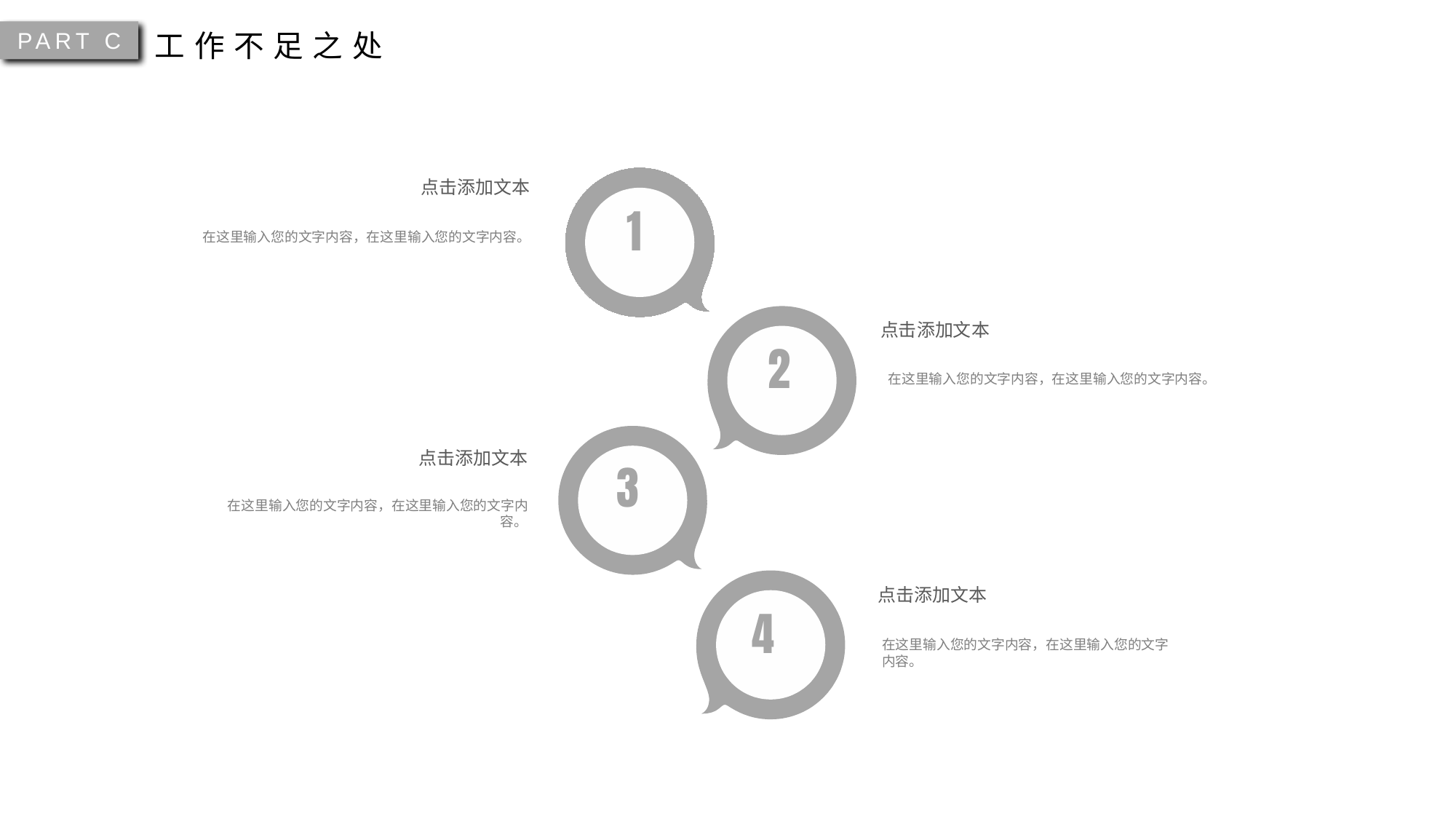

PART C
工作不足之处

点击添加文本
1
在这里输入您的文字内容，在这里输入您的文字内容。

点击添加文本
2
在这里输入您的文字内容，在这里输入您的文字内容。

点击添加文本
3
在这里输入您的文字内容，在这里输入您的文字内容。

点击添加文本
4
在这里输入您的文字内容，在这里输入您的文字内容。